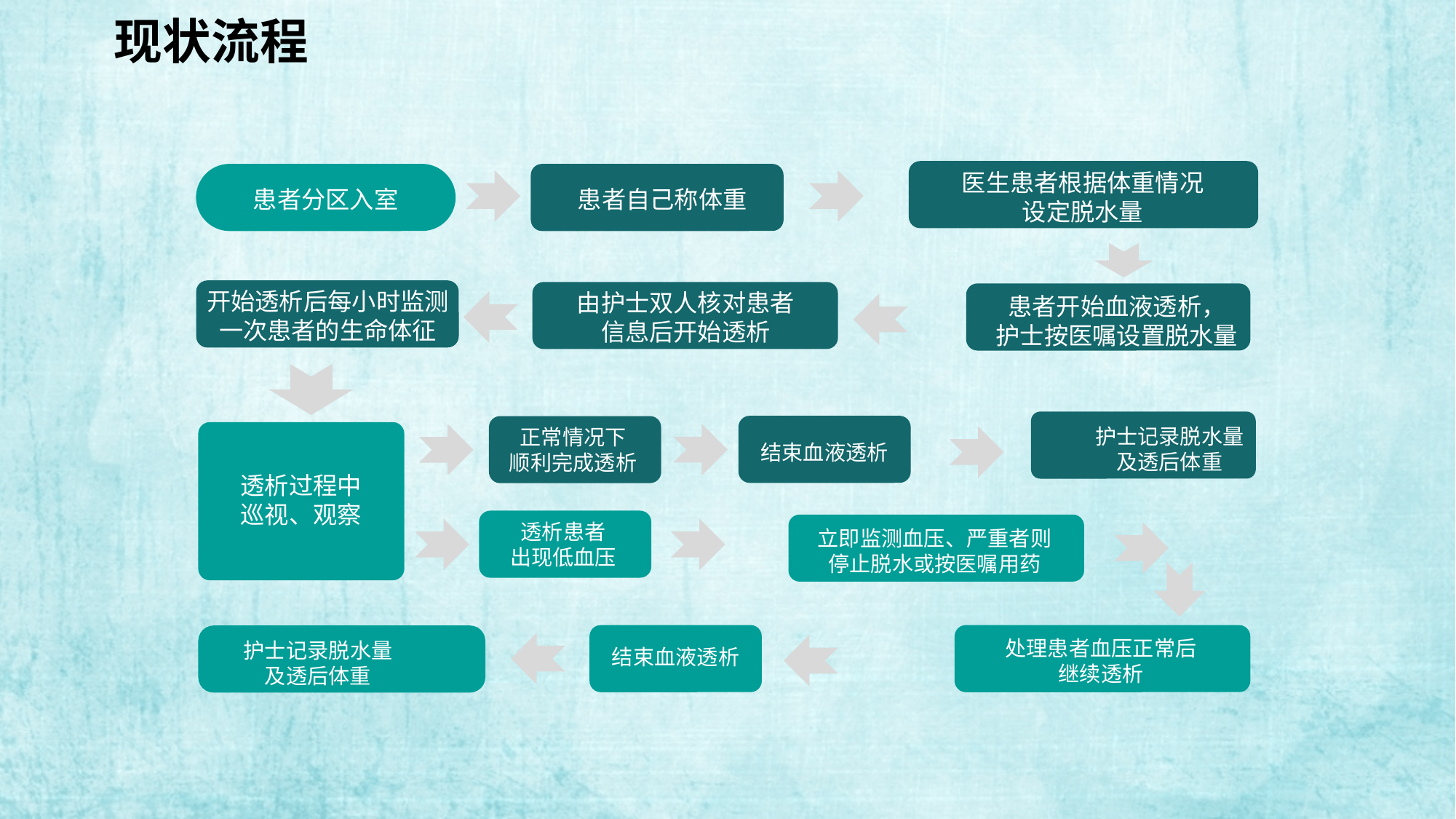

现状流程

医生患者根据体重情况
设定脱水量

患者分区入室
患者自己称体重

开始透析后每小时监测
一次患者的生命体征

由护士双人核对患者
信息后开始透析

患者开始血液透析，
护士按医嘱设置脱水量

护士记录脱水量
及透后体重
正常情况下
顺利完成透析

结束血液透析
透析过程中
巡视、观察

透析患者
出现低血压

立即监测血压、严重者则停止脱水或按医嘱用药

处理患者血压正常后
继续透析
护士记录脱水量
及透后体重

结束血液透析